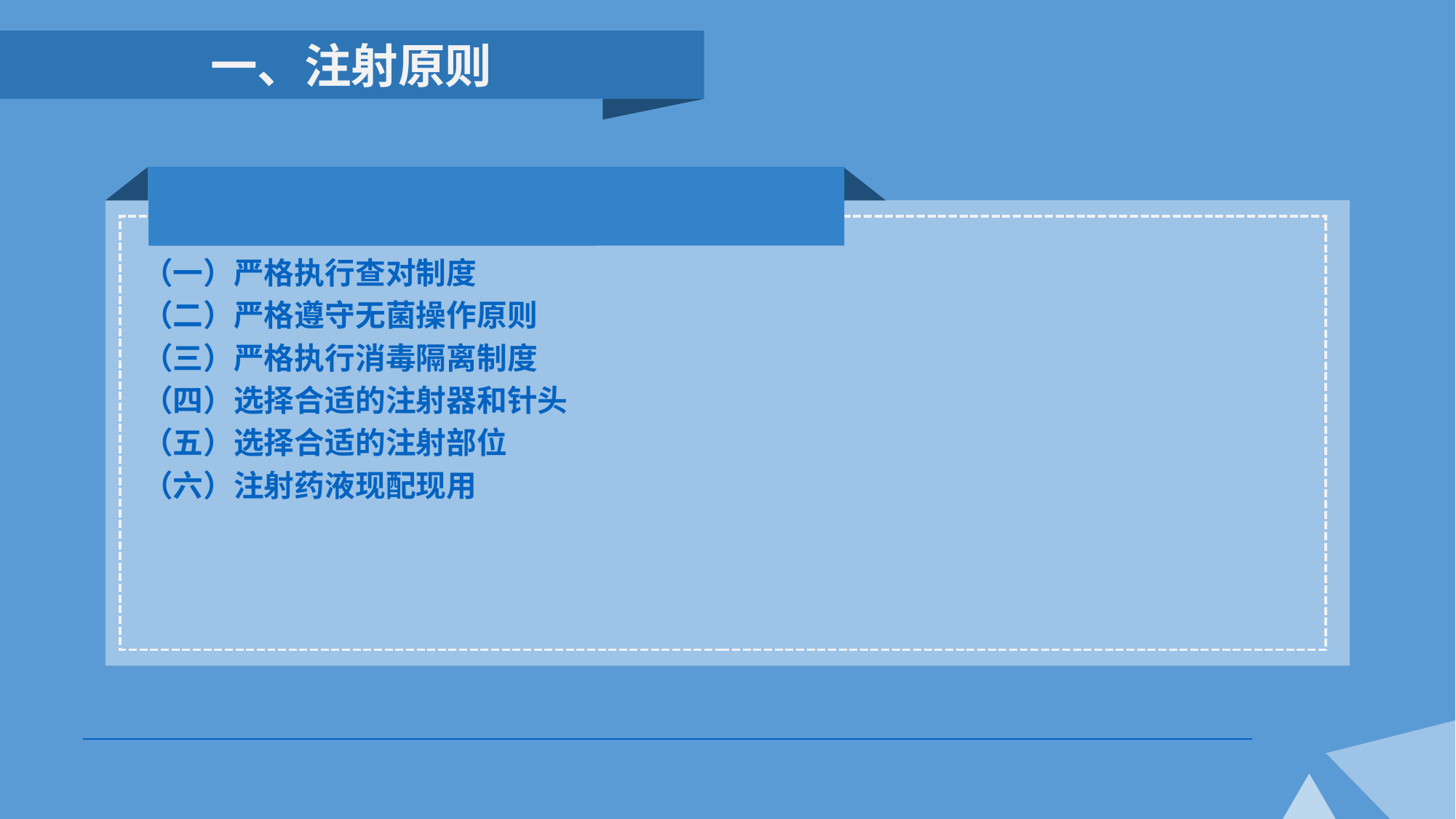

一、注射原则

（一）严格执行查对制度
（二）严格遵守无菌操作原则
（三）严格执行消毒隔离制度
（四）选择合适的注射器和针头
（五）选择合适的注射部位
（六）注射药液现配现用